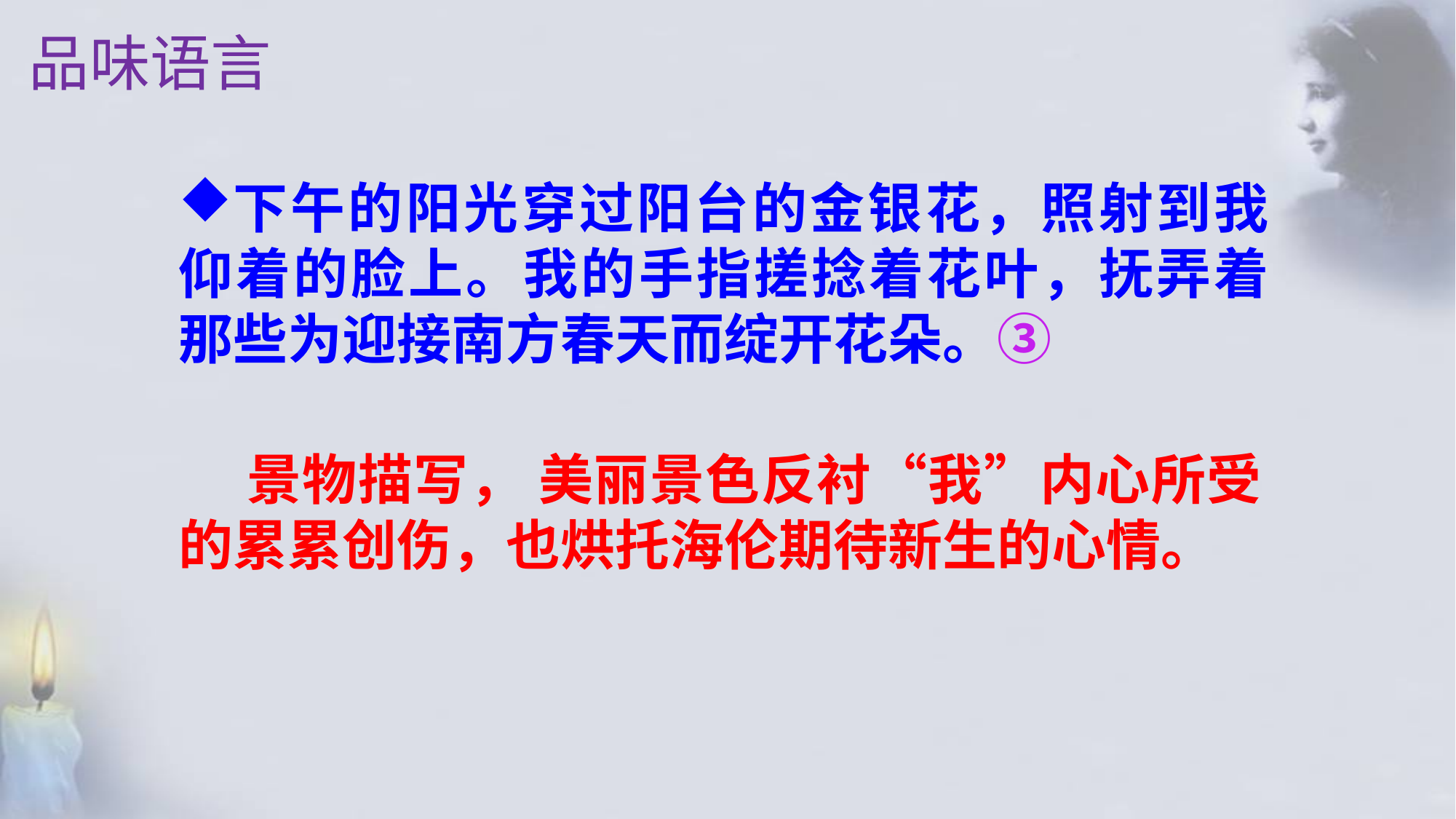

品味语言
# 下午的阳光穿过阳台的金银花，照射到我仰着的脸上。我的手指搓捻着花叶，抚弄着那些为迎接南方春天而绽开花朵。③
    景物描写， 美丽景色反衬“我”内心所受的累累创伤，也烘托海伦期待新生的心情。